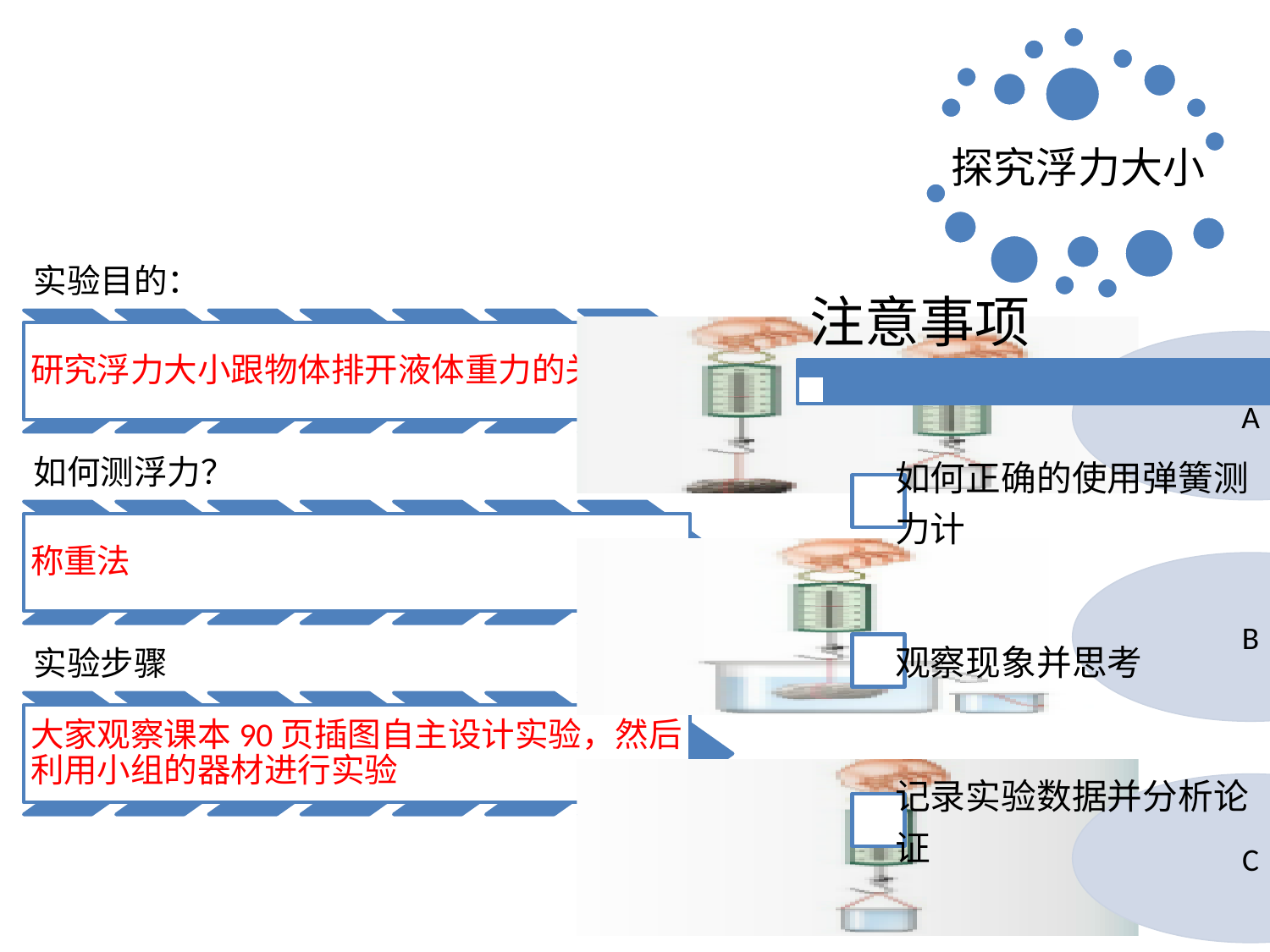

探究浮力大小

实验目的：
注意事项
如何正确的使用弹簧测力计
观察现象并思考
记录实验数据并分析论证

A
B
C
研究浮力大小跟物体排开液体重力的关系
如何测浮力？

称重法
实验步骤

大家观察课本90页插图自主设计实验，然后利用小组的器材进行实验